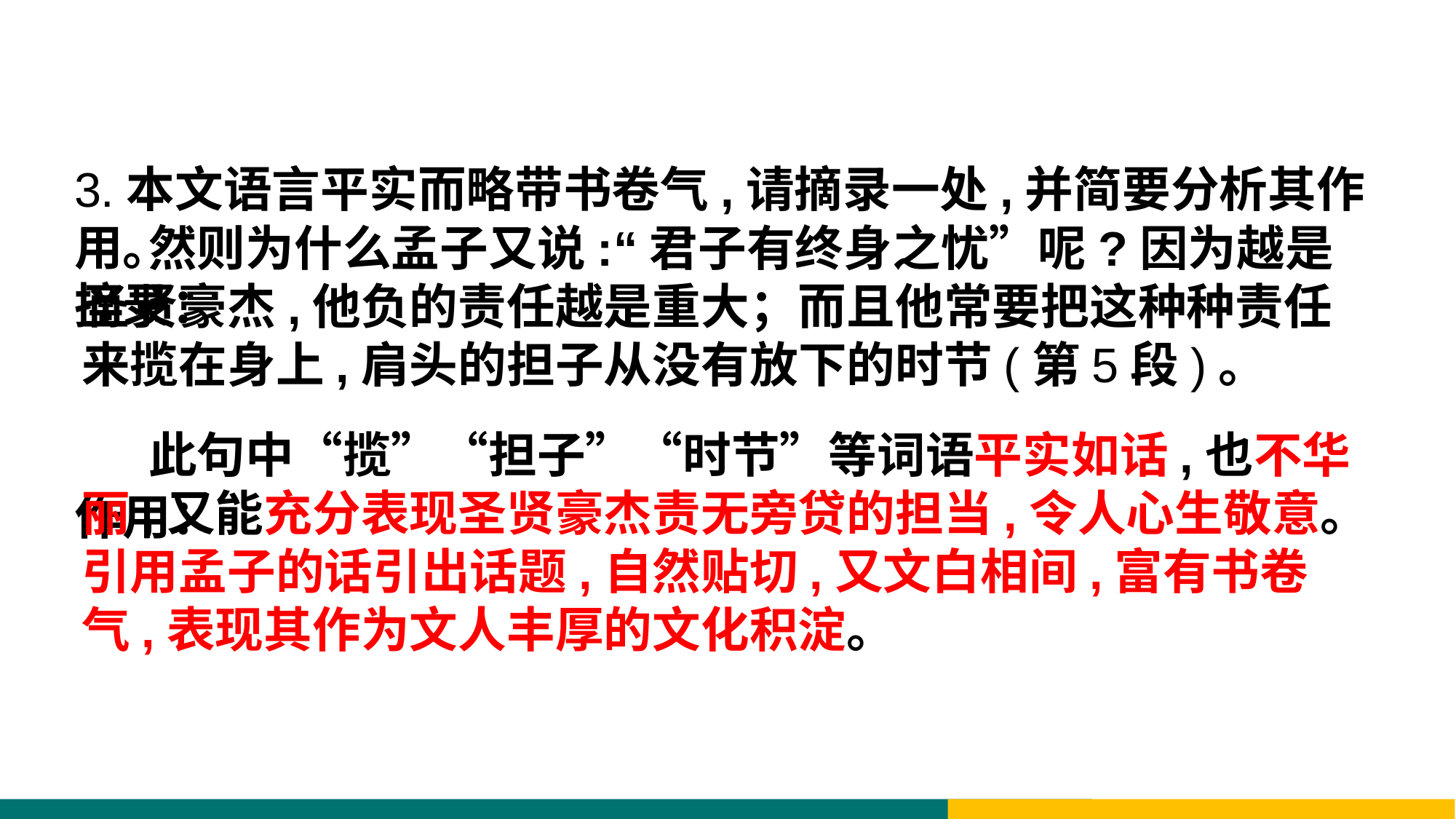

3.本文语言平实而略带书卷气,请摘录一处,并简要分析其作用。
摘录：

作用：
     然则为什么孟子又说:“君子有终身之忧”呢?因为越是圣贤豪杰,他负的责任越是重大；而且他常要把这种种责任来揽在身上,肩头的担子从没有放下的时节(第5段)。
     此句中“揽”“担子”“时节”等词语平实如话,也不华丽,又能充分表现圣贤豪杰责无旁贷的担当,令人心生敬意。引用孟子的话引出话题,自然贴切,又文白相间,富有书卷气,表现其作为文人丰厚的文化积淀。